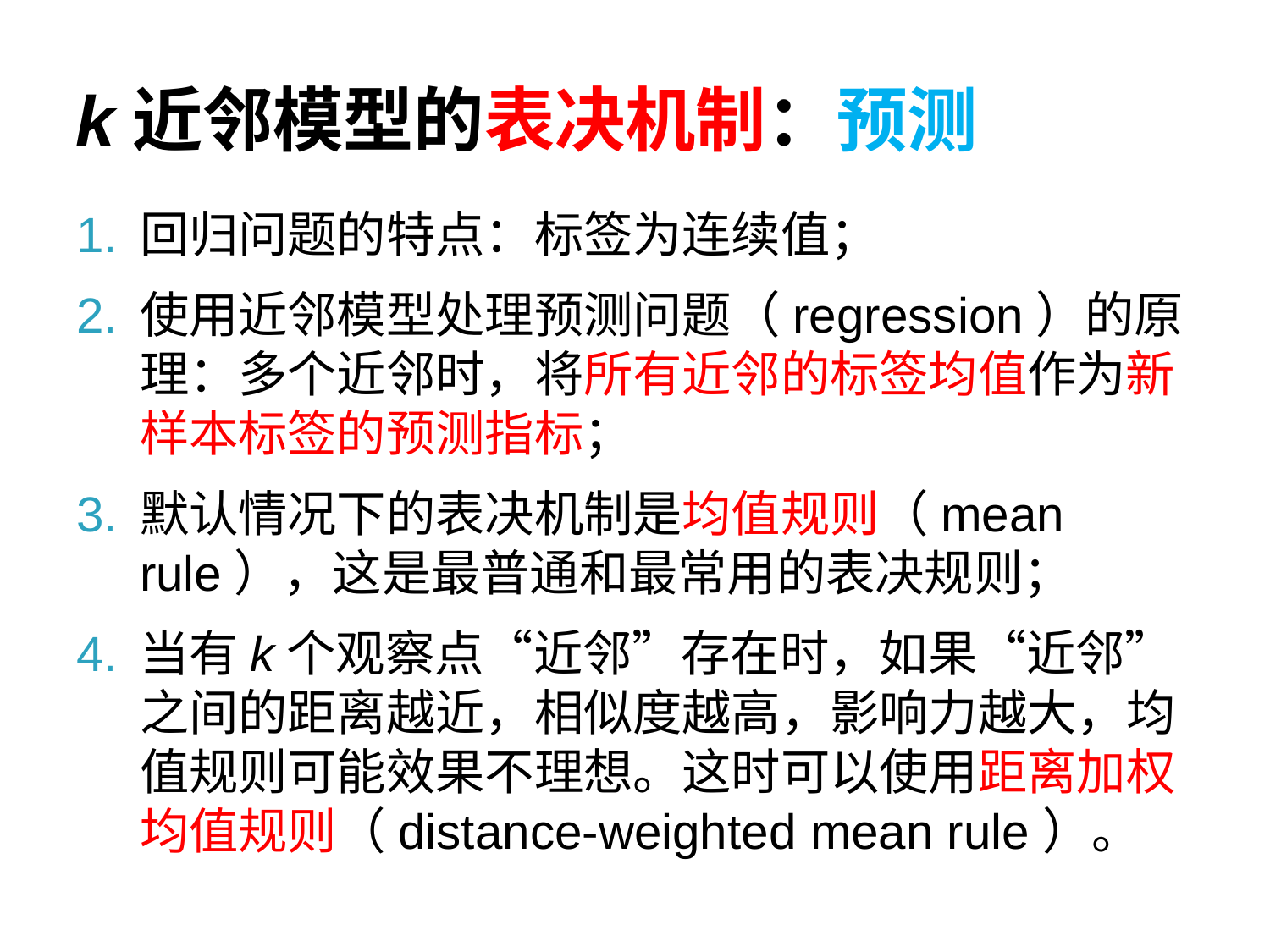

# k近邻模型的表决机制：预测
回归问题的特点：标签为连续值；
使用近邻模型处理预测问题（regression）的原理：多个近邻时，将所有近邻的标签均值作为新样本标签的预测指标；
默认情况下的表决机制是均值规则（mean rule），这是最普通和最常用的表决规则；
当有k个观察点“近邻”存在时，如果“近邻”之间的距离越近，相似度越高，影响力越大，均值规则可能效果不理想。这时可以使用距离加权均值规则（distance-weighted mean rule）。